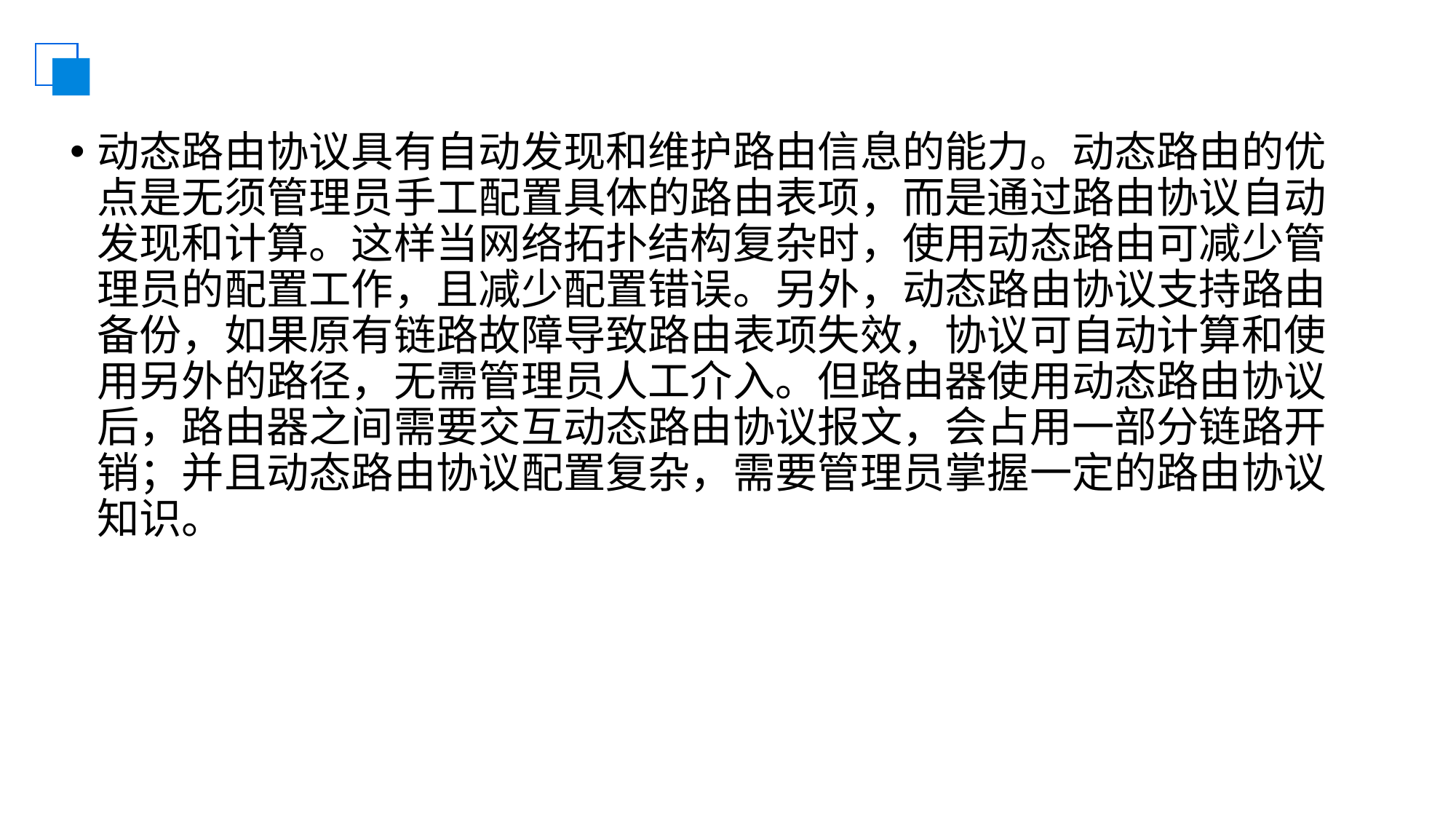

#
动态路由协议具有自动发现和维护路由信息的能力。动态路由的优点是无须管理员手工配置具体的路由表项，而是通过路由协议自动发现和计算。这样当网络拓扑结构复杂时，使用动态路由可减少管理员的配置工作，且减少配置错误。另外，动态路由协议支持路由备份，如果原有链路故障导致路由表项失效，协议可自动计算和使用另外的路径，无需管理员人工介入。但路由器使用动态路由协议后，路由器之间需要交互动态路由协议报文，会占用一部分链路开销；并且动态路由协议配置复杂，需要管理员掌握一定的路由协议知识。